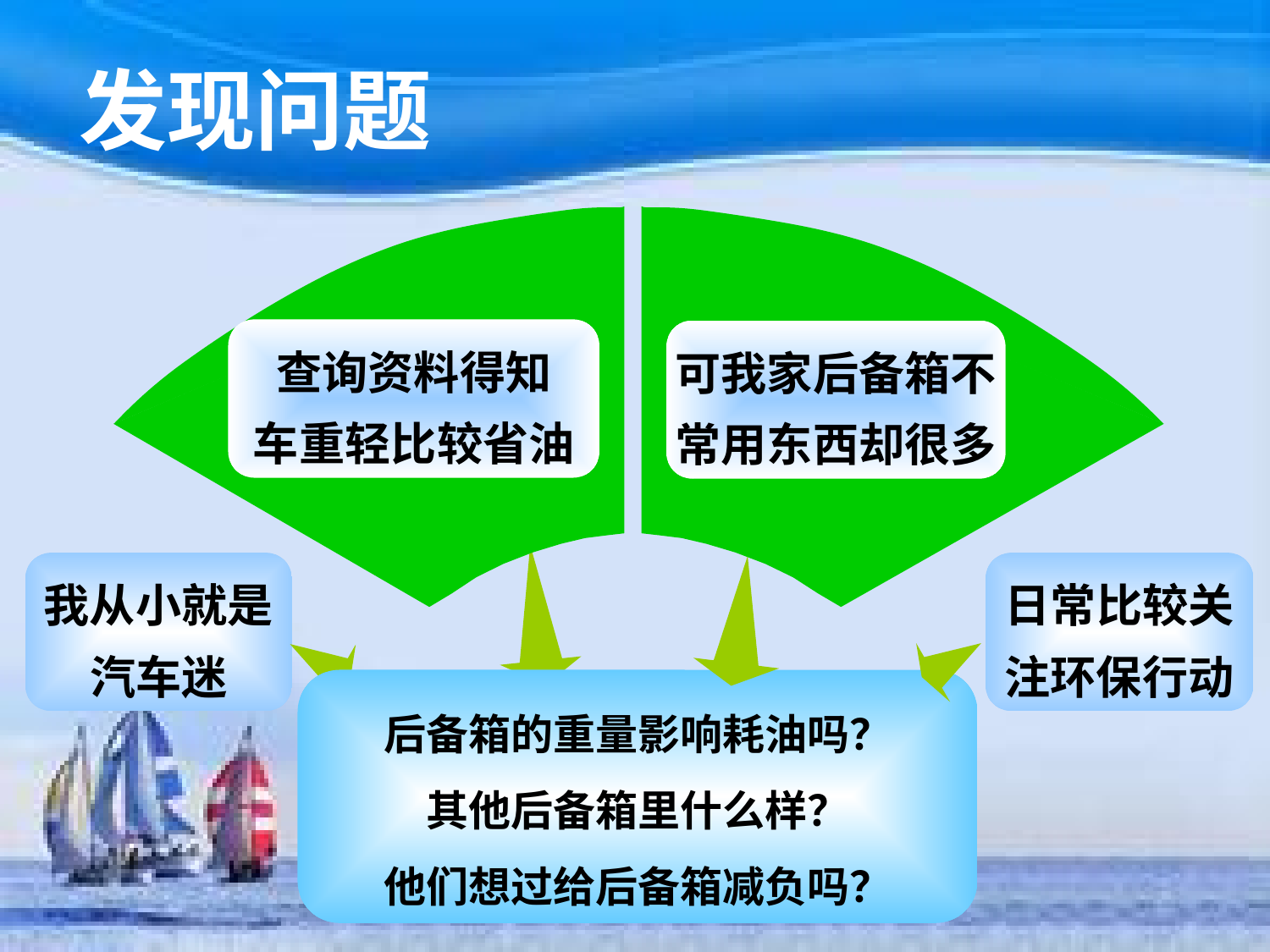

发现问题

查询资料得知
车重轻比较省油

可我家后备箱不常用东西却很多
我从小就是汽车迷
日常比较关注环保行动

后备箱的重量影响耗油吗？
其他后备箱里什么样？
他们想过给后备箱减负吗？